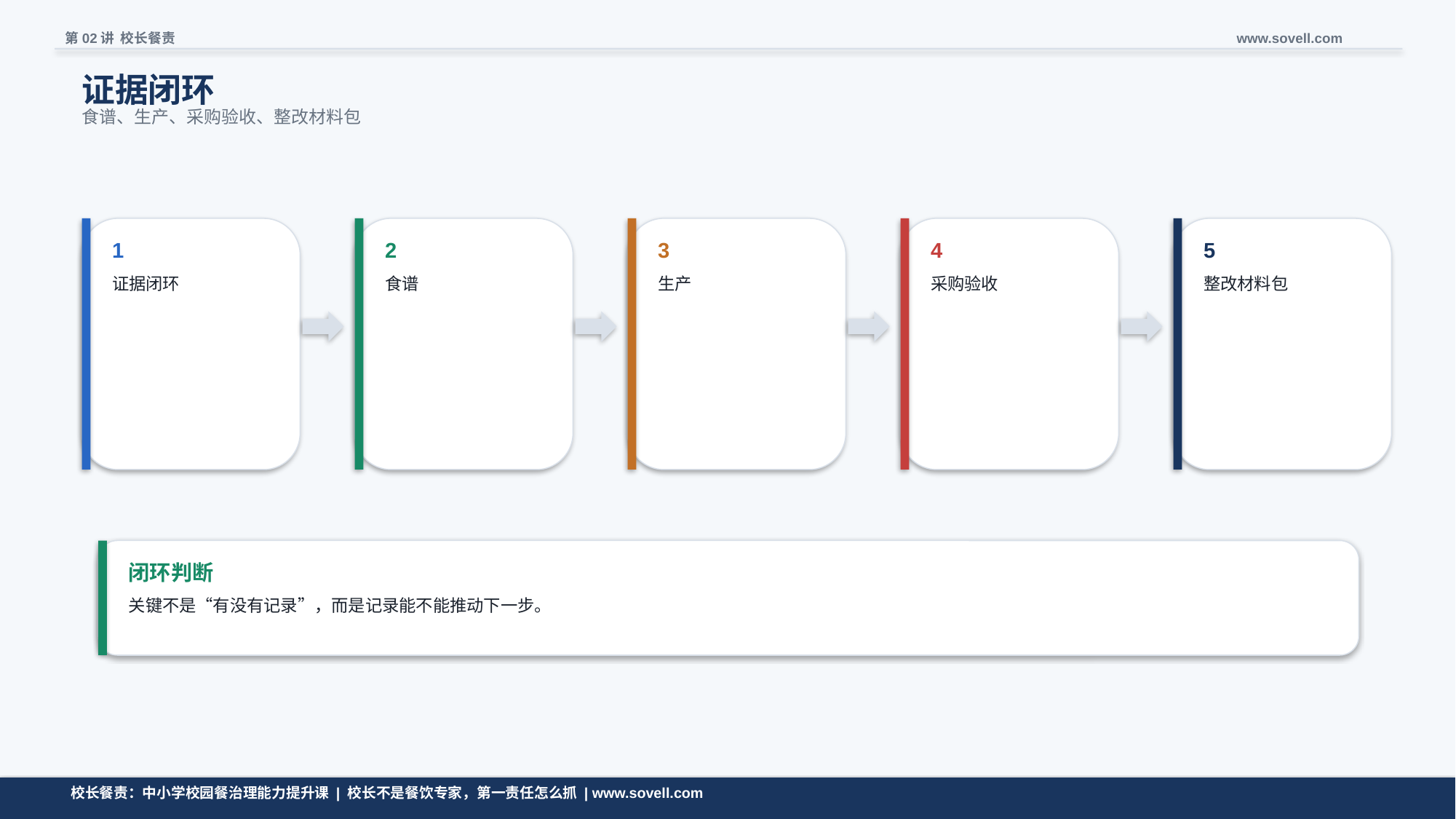

第02讲  校长餐责
www.sovell.com

证据闭环
食谱、生产、采购验收、整改材料包

1
2
3
4
5
证据闭环
食谱
生产
采购验收
整改材料包

闭环判断
关键不是“有没有记录”，而是记录能不能推动下一步。

流程页要让校长看见闭环，而不是看见一堆名词。
校长餐责：中小学校园餐治理能力提升课 | 校长不是餐饮专家，第一责任怎么抓 | www.sovell.com